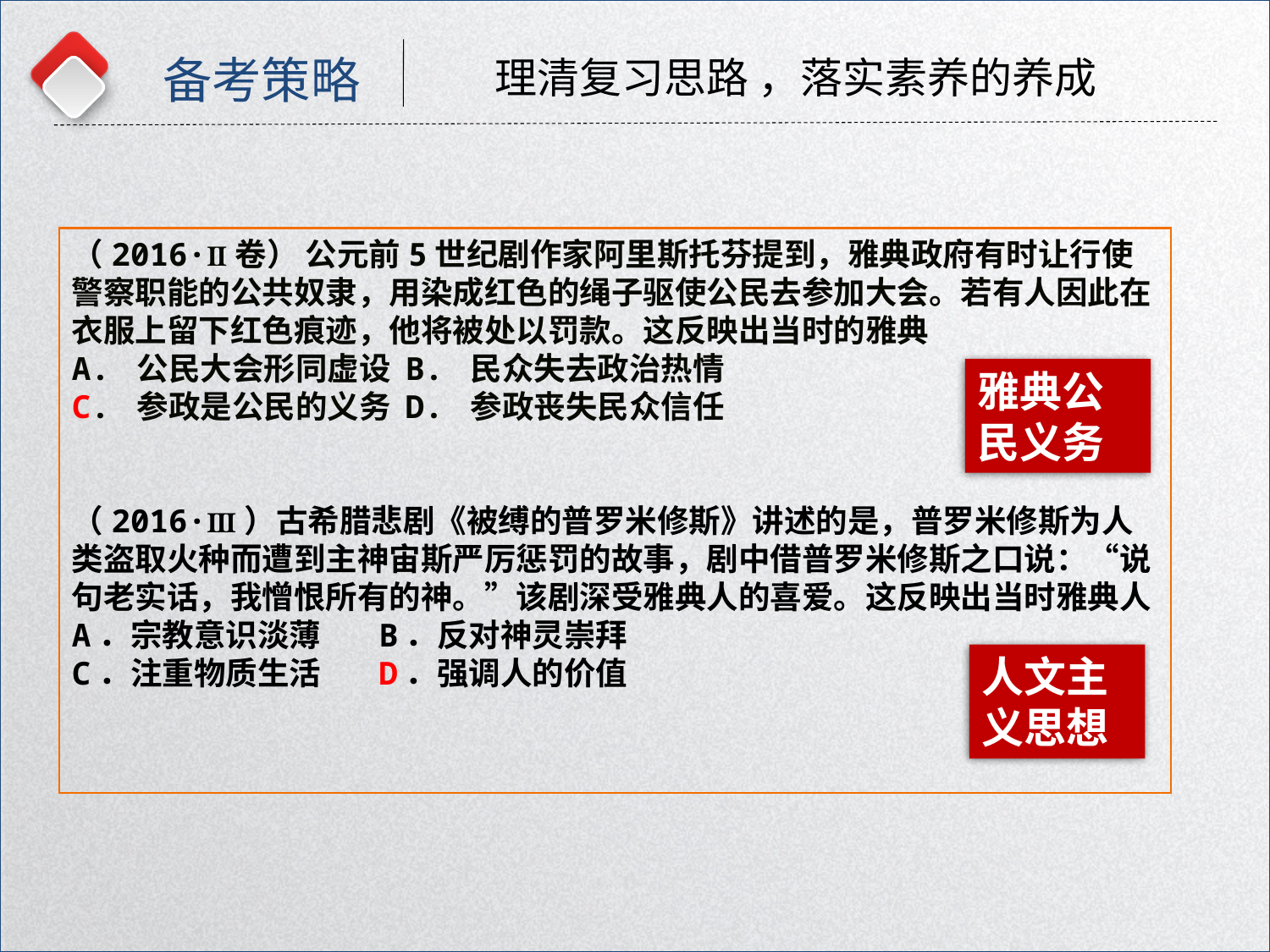

备考策略
理清复习思路 ，落实素养的养成

（2016·Ⅱ卷） 公元前5世纪剧作家阿里斯托芬提到，雅典政府有时让行使警察职能的公共奴隶，用染成红色的绳子驱使公民去参加大会。若有人因此在衣服上留下红色痕迹，他将被处以罚款。这反映出当时的雅典
A. 公民大会形同虚设 B. 民众失去政治热情
C. 参政是公民的义务 D. 参政丧失民众信任

（2016·Ⅲ）古希腊悲剧《被缚的普罗米修斯》讲述的是，普罗米修斯为人类盗取火种而遭到主神宙斯严厉惩罚的故事，剧中借普罗米修斯之口说：“说句老实话，我憎恨所有的神。”该剧深受雅典人的喜爱。这反映出当时雅典人
A．宗教意识淡薄       B．反对神灵崇拜
C．注重物质生活       D．强调人的价值
雅典公民义务
人文主义思想